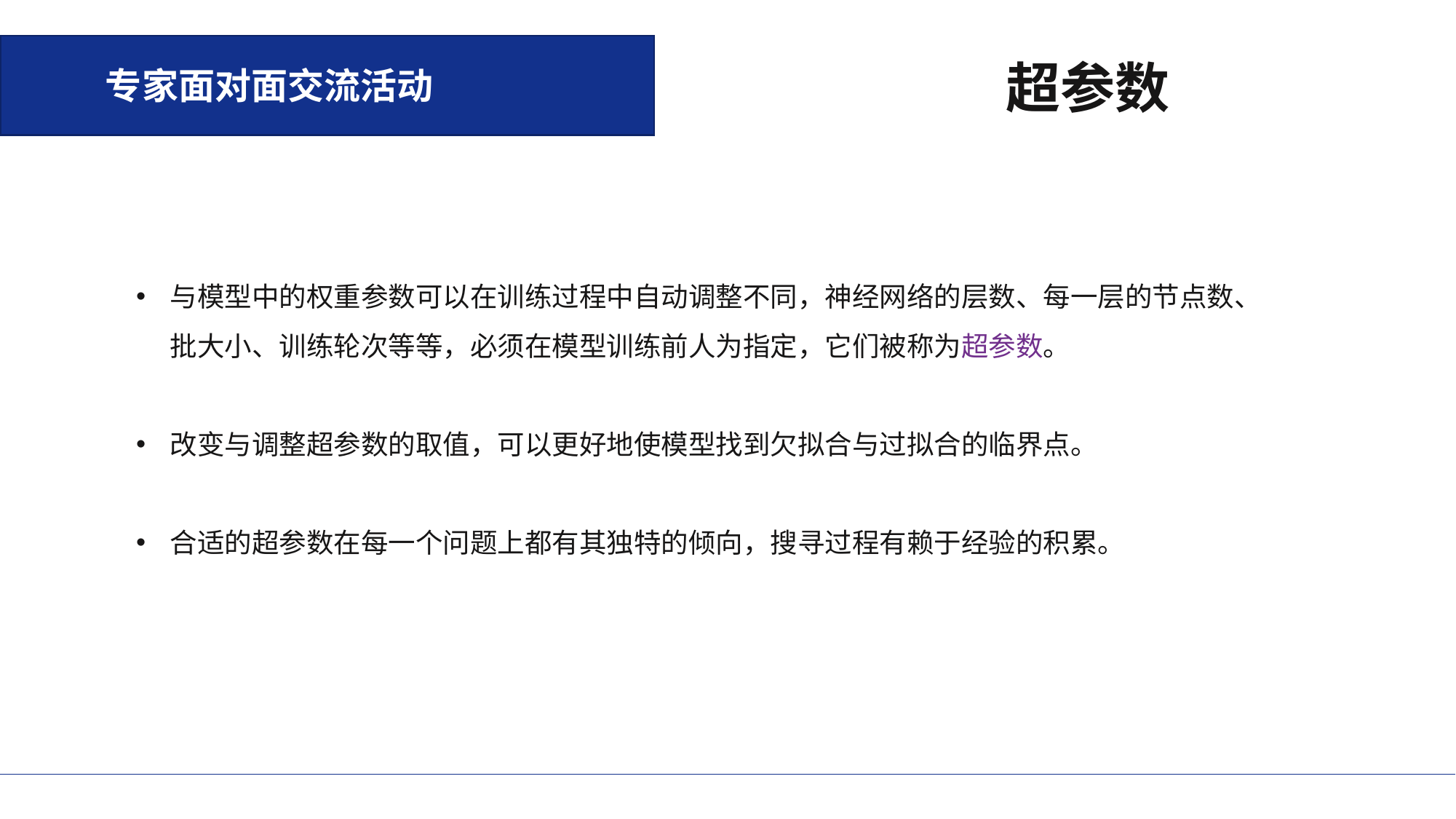

专家面对面交流活动
超参数
与模型中的权重参数可以在训练过程中自动调整不同，神经网络的层数、每一层的节点数、批大小、训练轮次等等，必须在模型训练前人为指定，它们被称为超参数。

改变与调整超参数的取值，可以更好地使模型找到欠拟合与过拟合的临界点。

合适的超参数在每一个问题上都有其独特的倾向，搜寻过程有赖于经验的积累。